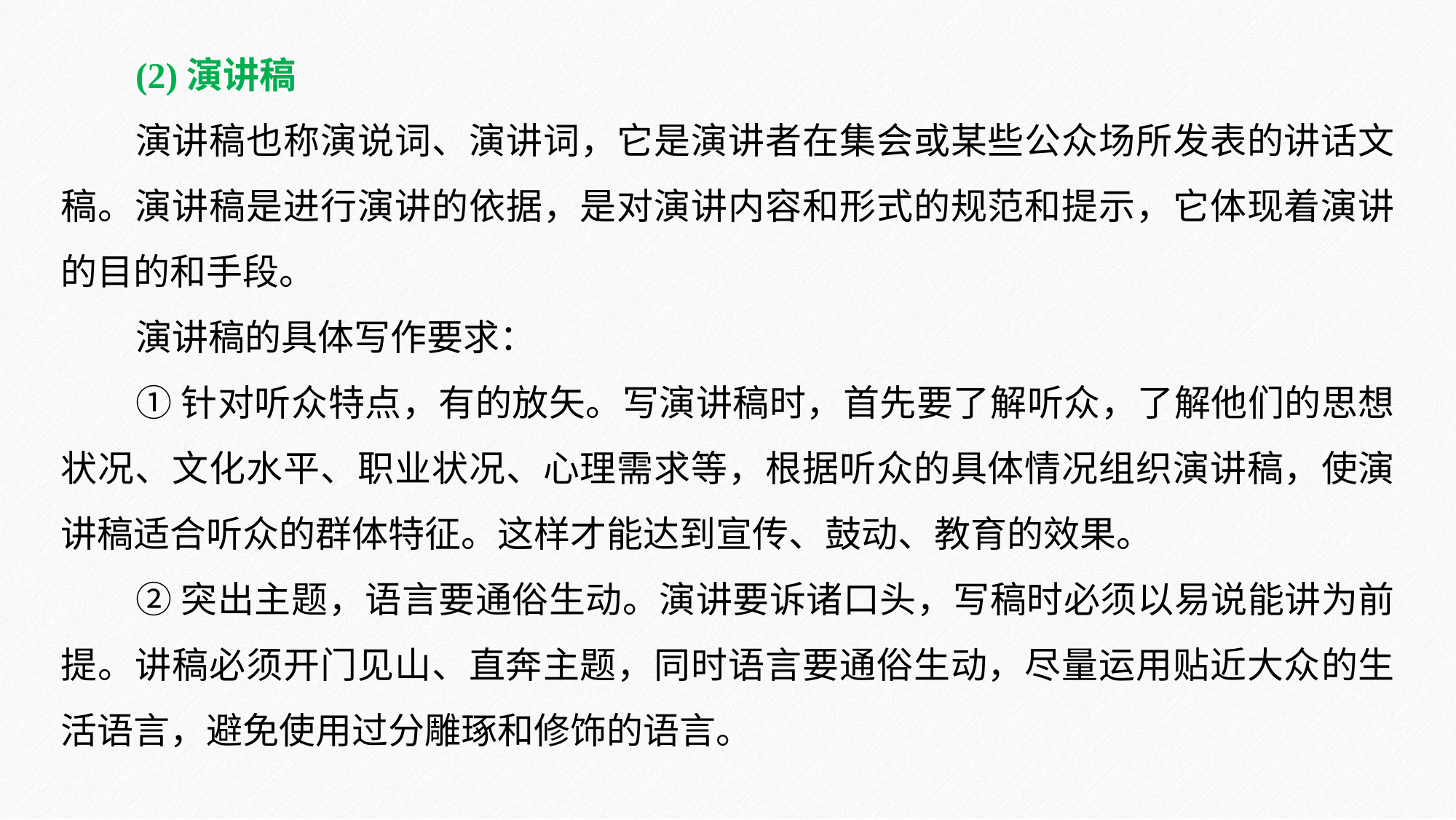

(2)演讲稿
演讲稿也称演说词、演讲词，它是演讲者在集会或某些公众场所发表的讲话文稿。演讲稿是进行演讲的依据，是对演讲内容和形式的规范和提示，它体现着演讲的目的和手段。
演讲稿的具体写作要求：
①针对听众特点，有的放矢。写演讲稿时，首先要了解听众，了解他们的思想状况、文化水平、职业状况、心理需求等，根据听众的具体情况组织演讲稿，使演讲稿适合听众的群体特征。这样才能达到宣传、鼓动、教育的效果。
②突出主题，语言要通俗生动。演讲要诉诸口头，写稿时必须以易说能讲为前提。讲稿必须开门见山、直奔主题，同时语言要通俗生动，尽量运用贴近大众的生活语言，避免使用过分雕琢和修饰的语言。